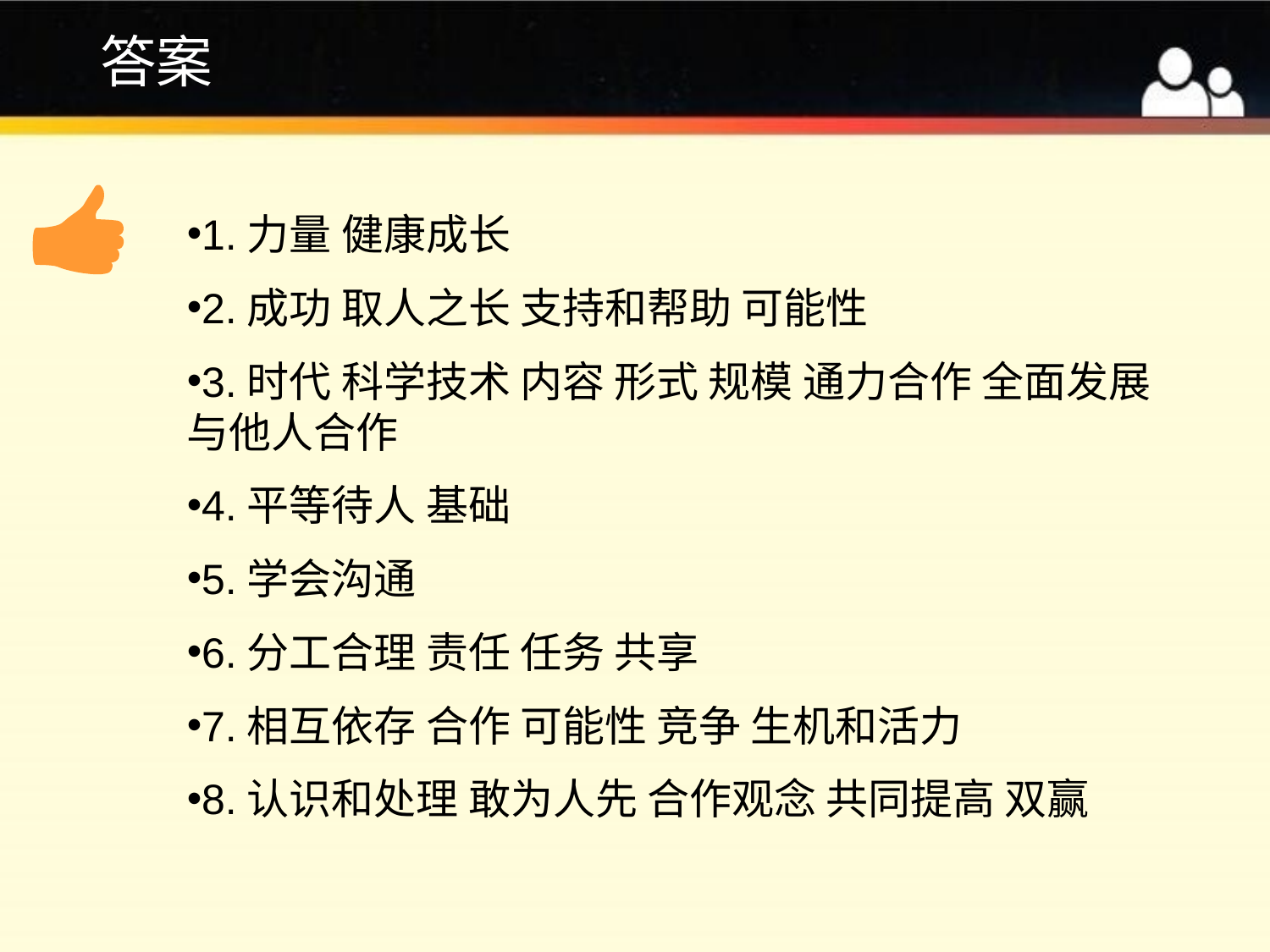

# 答案

1.力量 健康成长
2.成功 取人之长 支持和帮助 可能性
3.时代 科学技术 内容 形式 规模 通力合作 全面发展 与他人合作
4.平等待人 基础
5.学会沟通
6.分工合理 责任 任务 共享
7.相互依存 合作 可能性 竞争 生机和活力
8.认识和处理 敢为人先 合作观念 共同提高 双赢